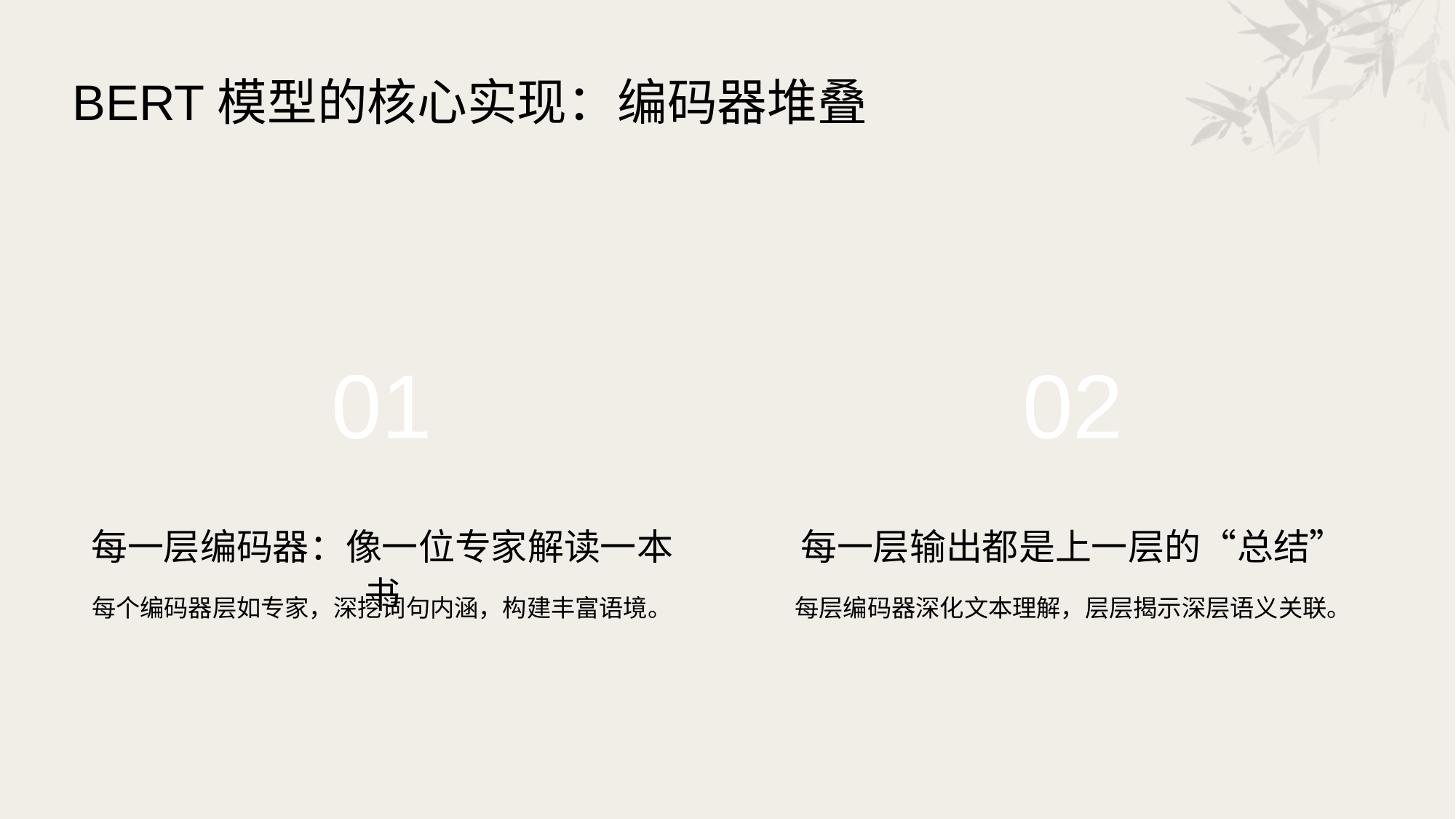

BERT模型的核心实现：编码器堆叠

01
02
每一层编码器：像一位专家解读一本书
每一层输出都是上一层的“总结”
每个编码器层如专家，深挖词句内涵，构建丰富语境。
每层编码器深化文本理解，层层揭示深层语义关联。